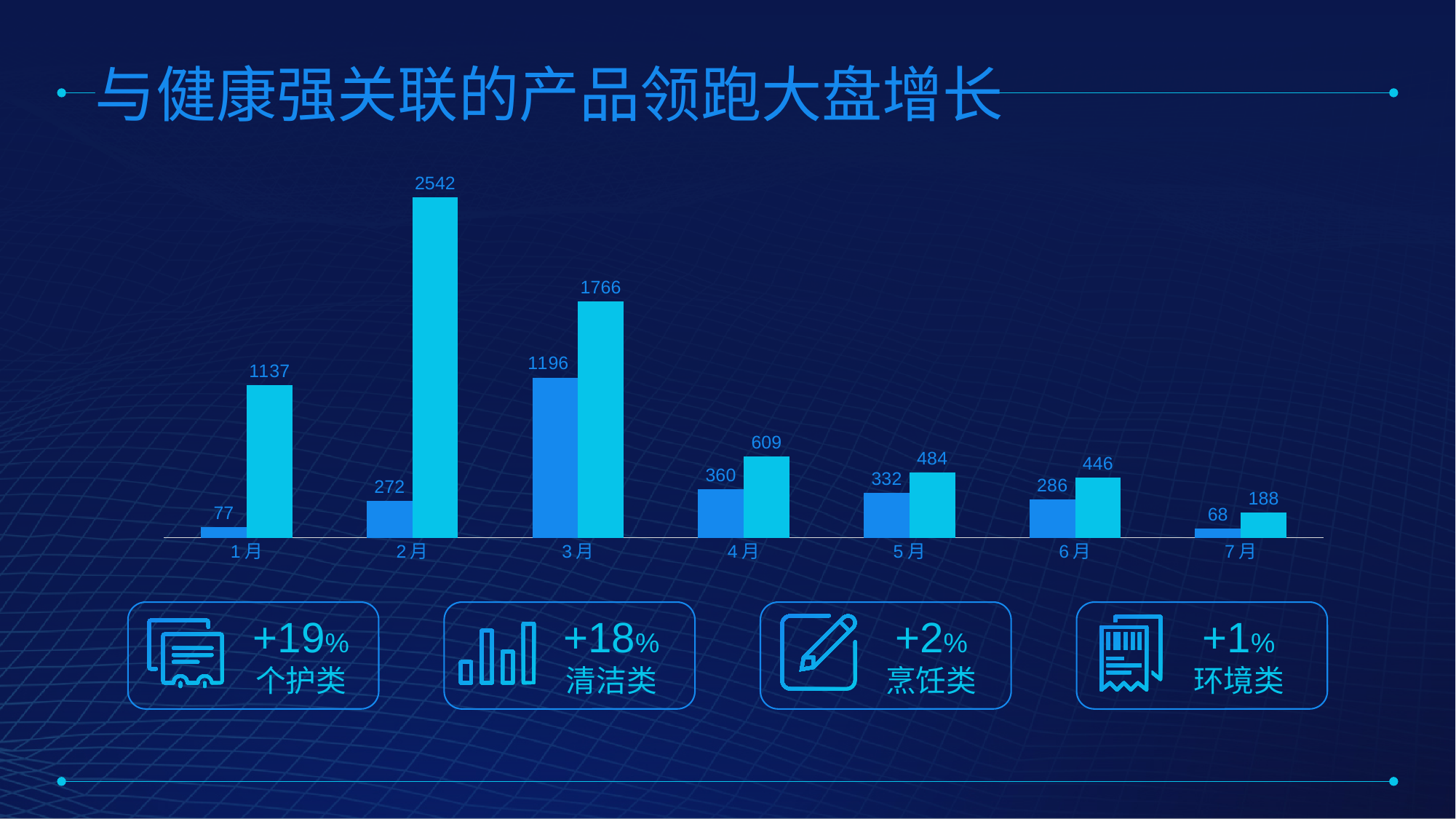

### Chart

| Category | 系列 1 | 系列 2 |
|---|---|---|
| 1月 | 77.0 | 1137.0 |
| 2月 | 272.0 | 2542.0 |
| 3月 | 1196.0 | 1766.0 |
| 4月 | 360.0 | 609.0 |
| 5月 | 332.0 | 484.0 |
| 6月 | 286.0 | 446.0 |
| 7月 | 68.0 | 188.0 |
与健康强关联的产品领跑大盘增长

+19%
个护类
+18%
清洁类
+2%
烹饪类
+1%
环境类